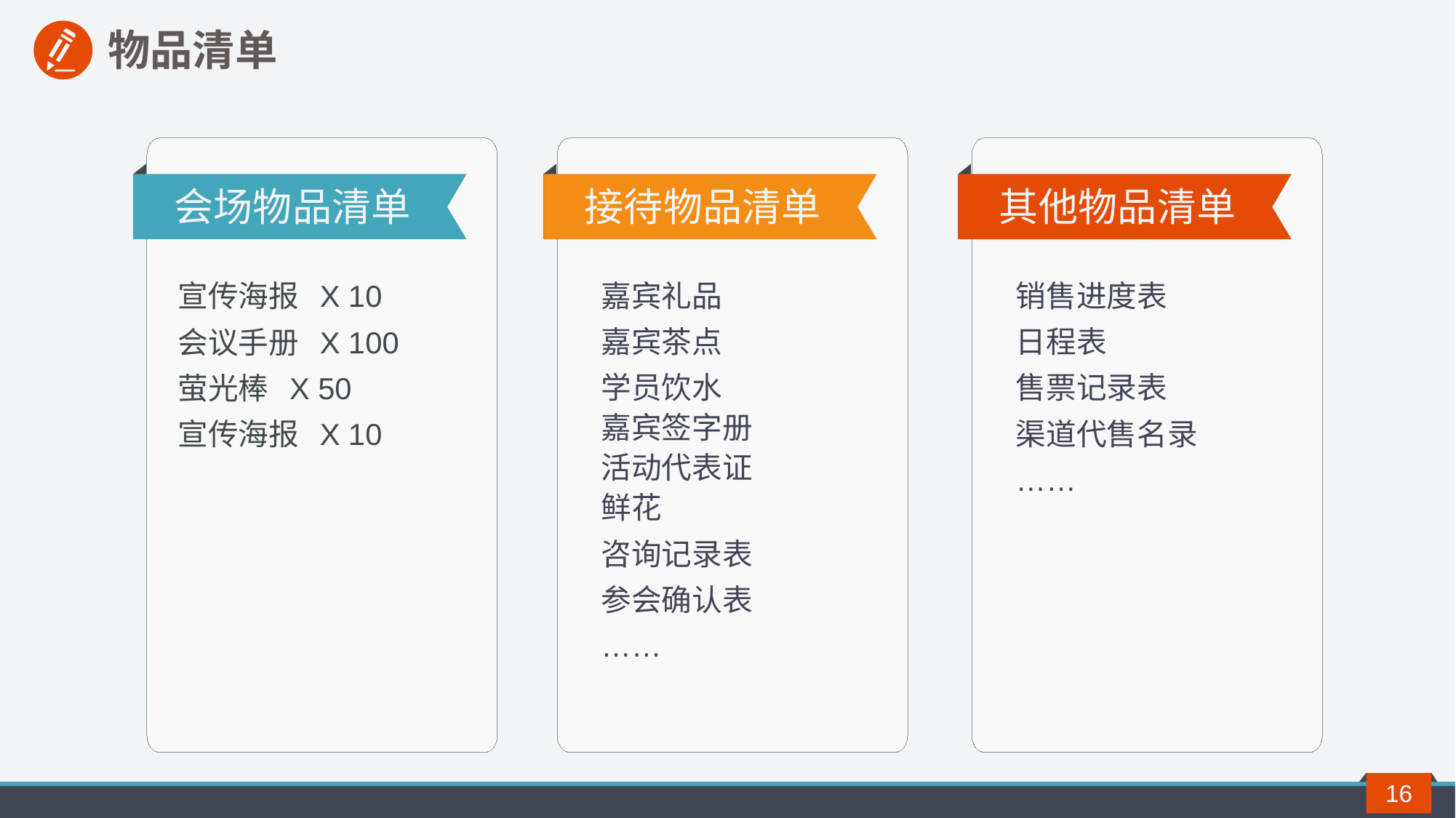

物品清单

会场物品清单
接待物品清单
其他物品清单
嘉宾礼品
嘉宾茶点
学员饮水
嘉宾签字册
活动代表证
鲜花
咨询记录表
参会确认表
……
销售进度表
日程表
售票记录表
渠道代售名录
……
宣传海报  X 10
会议手册  X 100
萤光棒  X 50
宣传海报  X 10